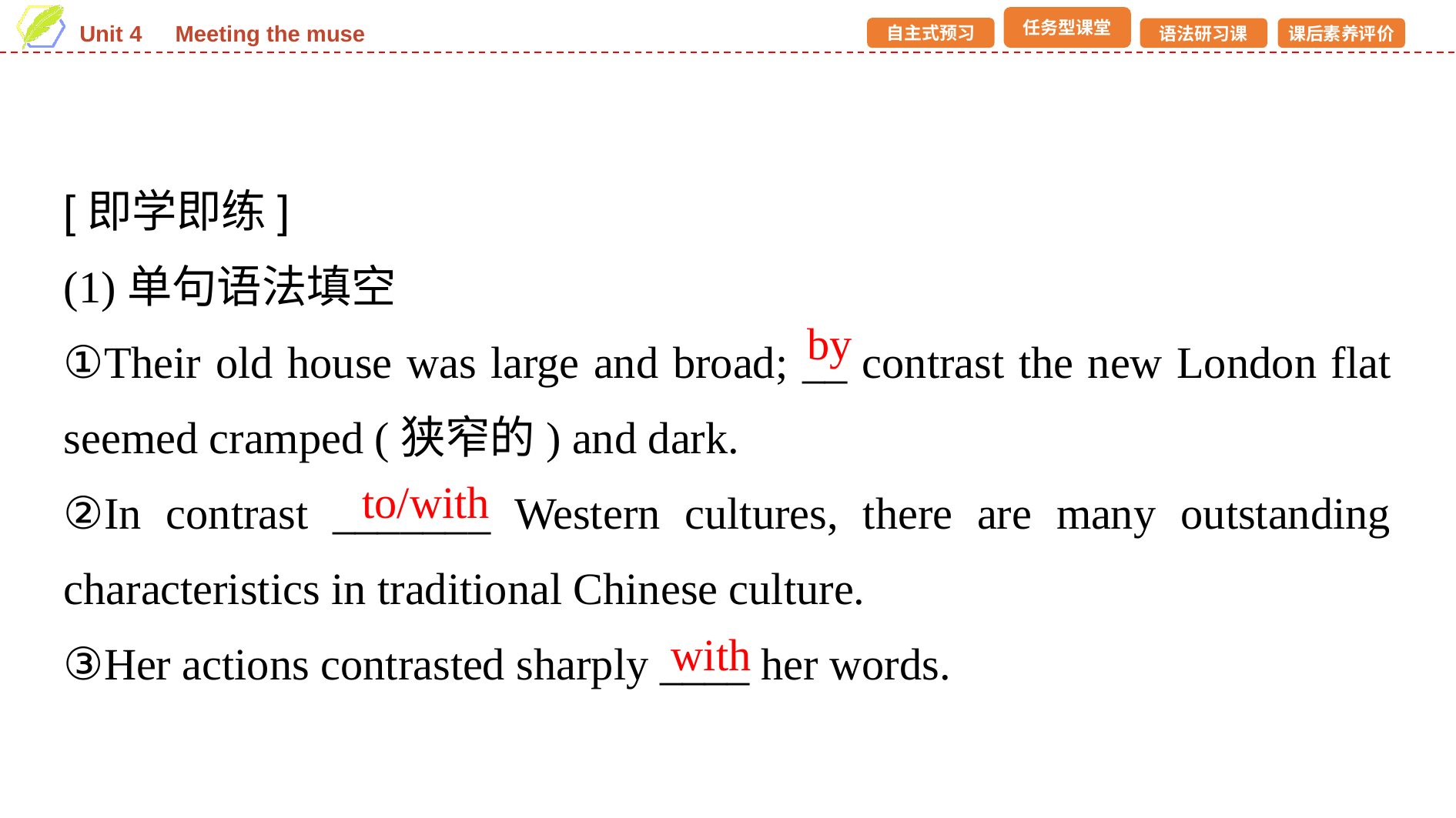

[即学即练]
(1)单句语法填空
①Their old house was large and broad; __ contrast the new London flat seemed cramped (狭窄的) and dark.
②In contrast _______ Western cultures, there are many outstanding characteristics in traditional Chinese culture.
③Her actions contrasted sharply ____ her words.
by
to/with
with